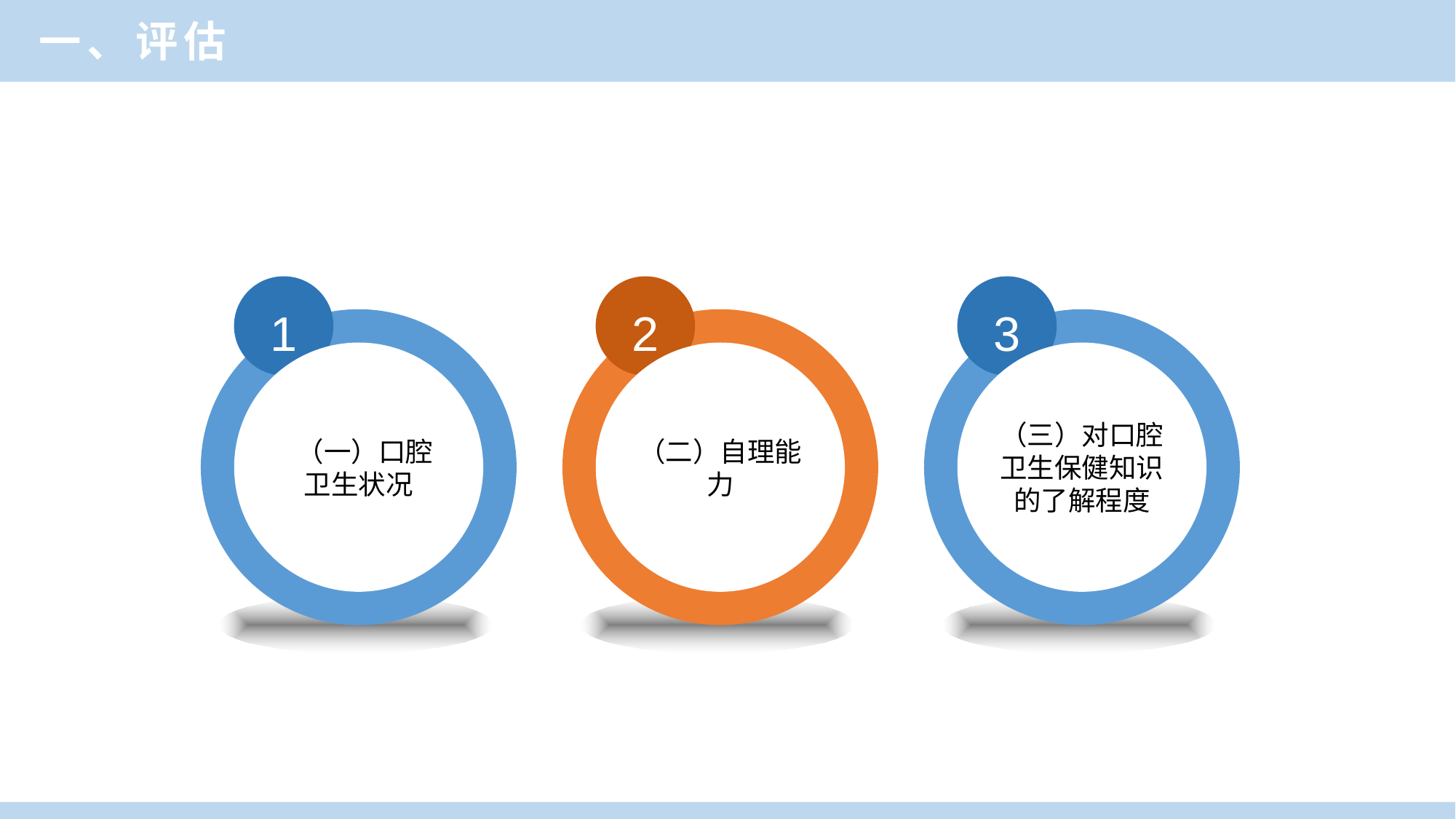

一、评估
1

 （一）口腔卫生状况

2

（二）自理能力

3

（三）对口腔卫生保健知识的了解程度